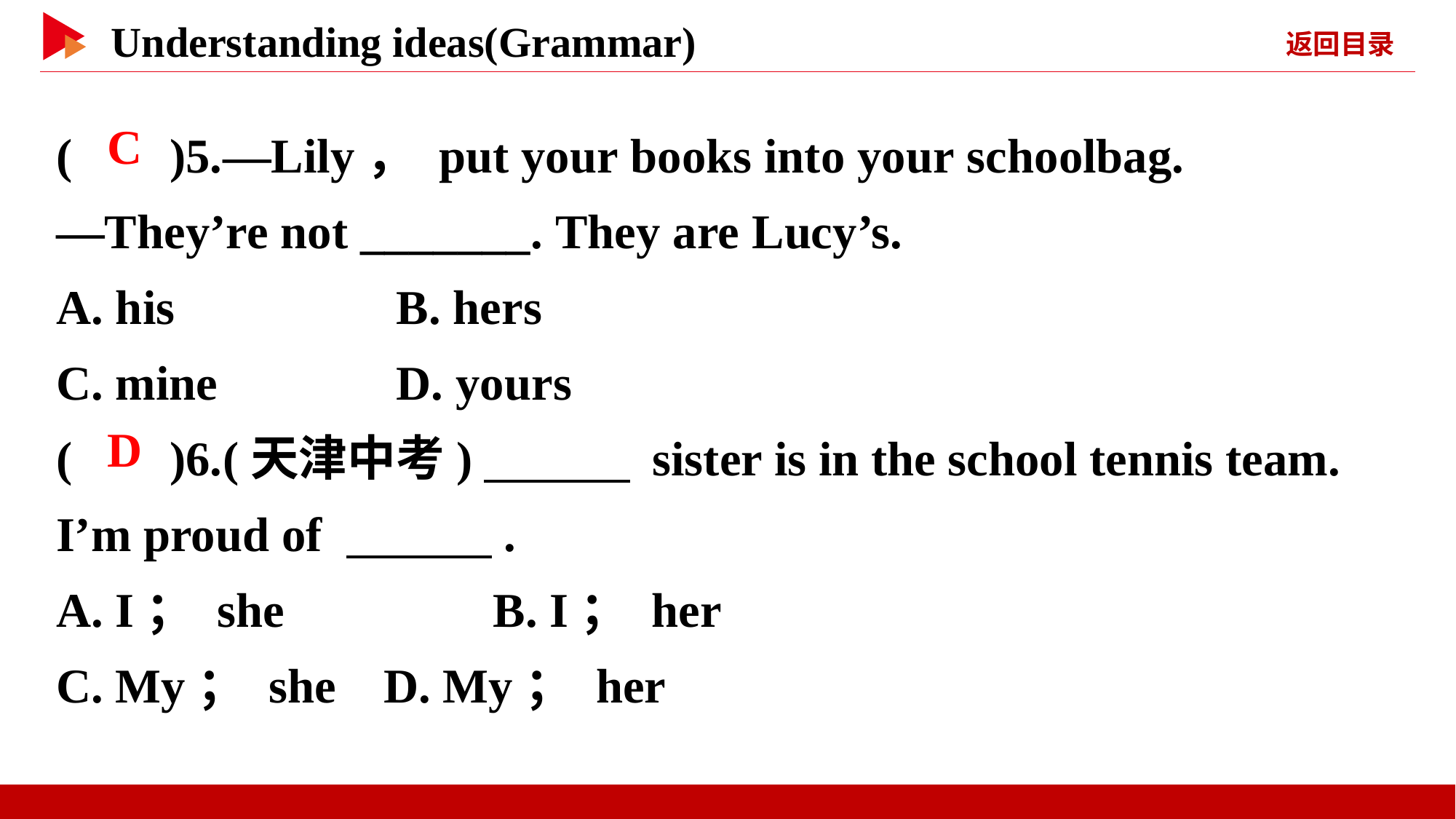

(        )5.—Lily， put your books into your schoolbag.
—They’re not _______. They are Lucy’s.
A. his	          B. hers
C. mine	          D. yours
(        )6.(天津中考)　　　 sister is in the school tennis team. I’m proud of 　　　.
A. I； she	         B. I； her
C. My； she	D. My； her
   C
   D